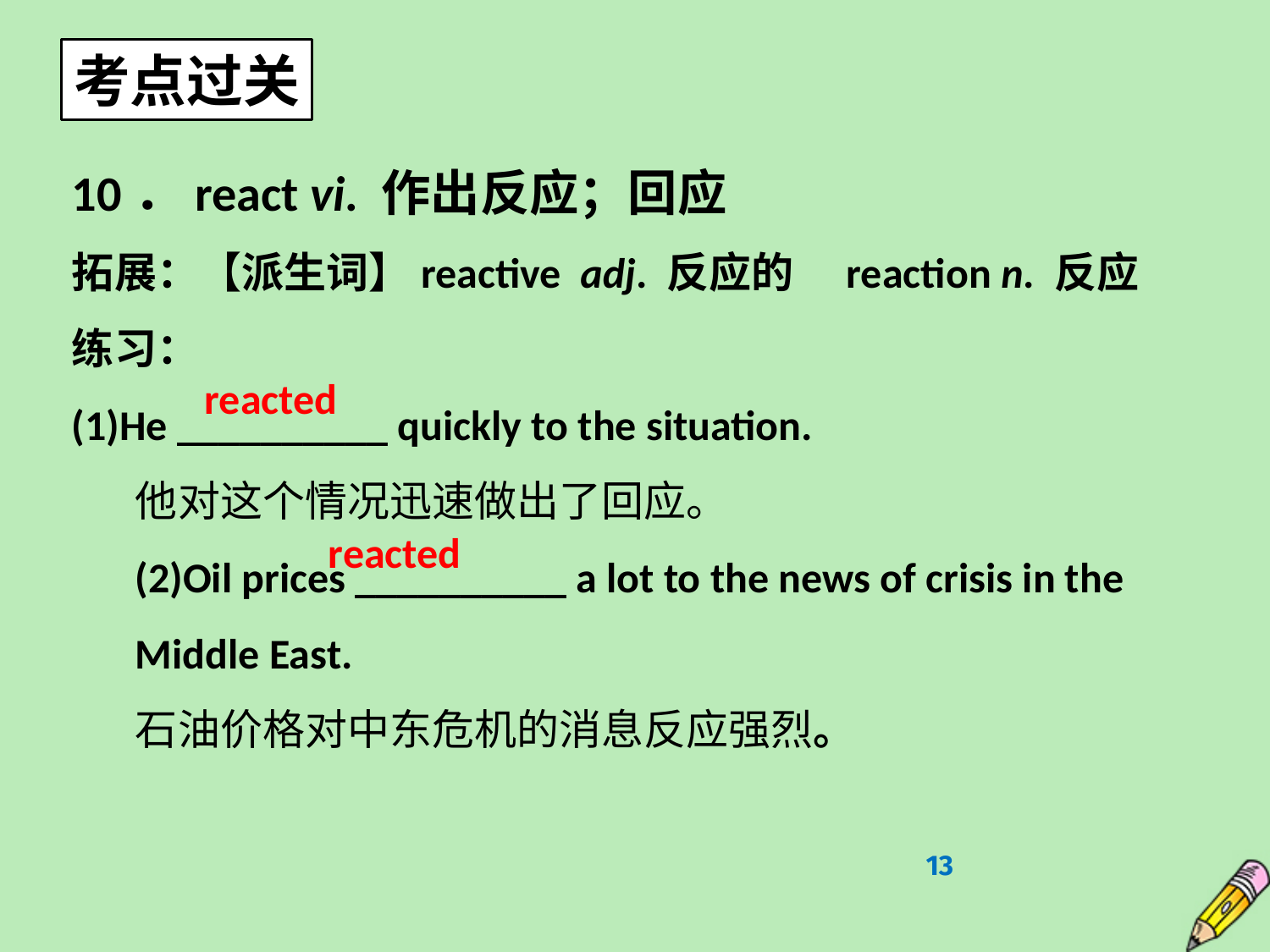

考点过关
10．react vi. 作出反应；回应
拓展：【派生词】reactive  adj. 反应的　reaction n. 反应
练习：
(1)He __________ quickly to the situation.
他对这个情况迅速做出了回应。
(2)Oil prices __________ a lot to the news of crisis in the Middle East.
石油价格对中东危机的消息反应强烈。
reacted
reacted
13